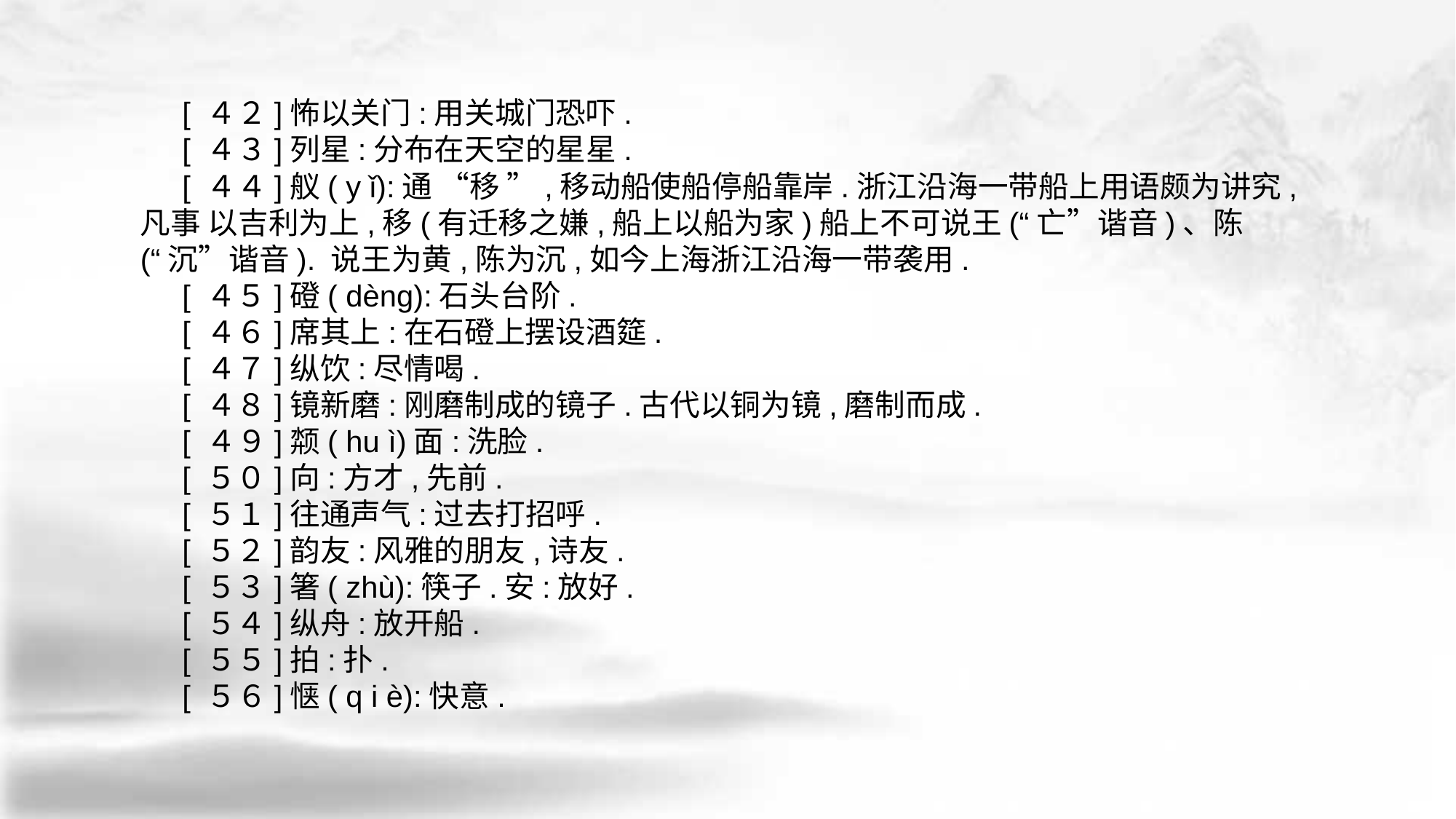

[ ４２]怖以关门:用关城门恐吓.
     [ ４３]列星:分布在天空的星星.
     [ ４４]舣( y ǐ):通 “移 ”,移动船使船停船靠岸.浙江沿海一带船上用语颇为讲究,凡事 以吉利为上,移(有迁移之嫌,船上以船为家)船上不可说王(“亡”谐音)、陈(“沉”谐音). 说王为黄,陈为沉,如今上海浙江沿海一带袭用.
     [ ４５]磴( dèng):石头台阶.
     [ ４６]席其上:在石磴上摆设酒筵.
     [ ４７]纵饮:尽情喝.
     [ ４８]镜新磨:刚磨制成的镜子.古代以铜为镜,磨制而成.
     [ ４９]颒( hu ì)面:洗脸.
     [ ５０]向:方才,先前.
     [ ５１]往通声气:过去打招呼.
     [ ５２]韵友:风雅的朋友,诗友.
     [ ５３]箸( zhù):筷子.安:放好.
     [ ５４]纵舟:放开船.
     [ ５５]拍:扑.
     [ ５６]惬( q i è):快意.